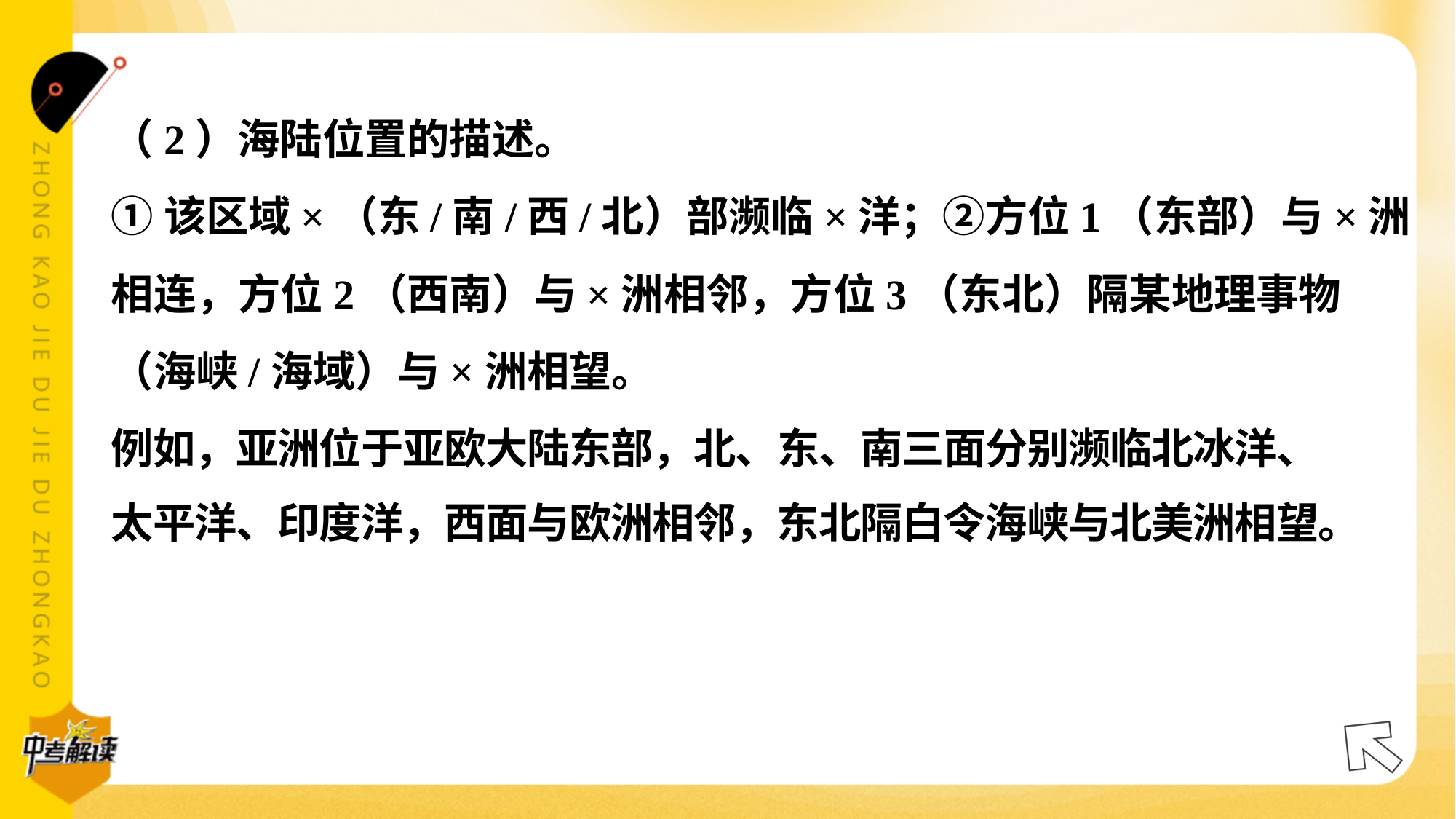

（2）海陆位置的描述。
①该区域×（东/南/西/北）部濒临×洋；②方位1（东部）与×洲
相连，方位2（西南）与×洲相邻，方位3（东北）隔某地理事物
（海峡/海域）与×洲相望。
例如，亚洲位于亚欧大陆东部，北、东、南三面分别濒临北冰洋、
太平洋、印度洋，西面与欧洲相邻，东北隔白令海峡与北美洲相望。